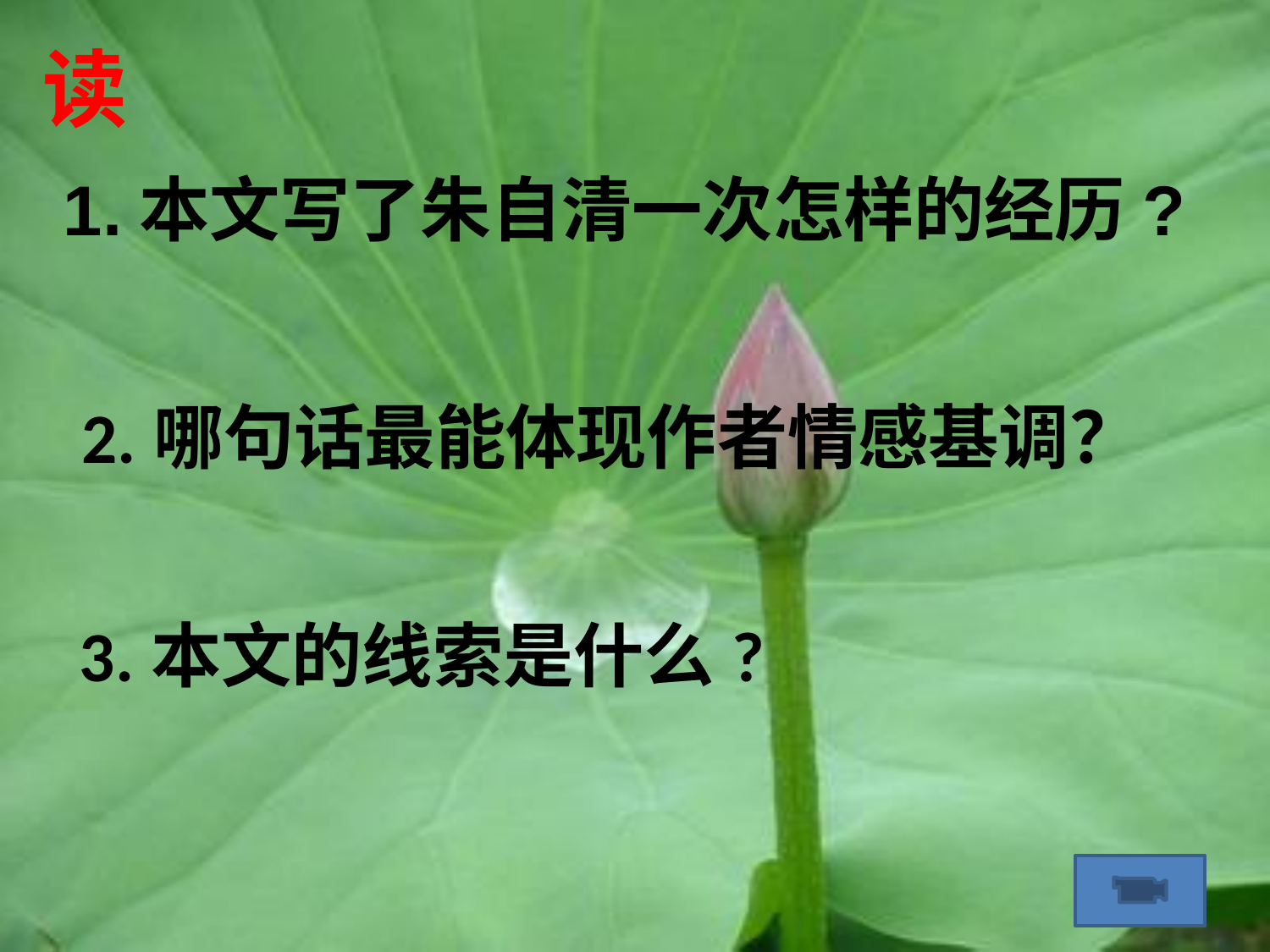

读
1.本文写了朱自清一次怎样的经历?
2.哪句话最能体现作者情感基调？
3.本文的线索是什么?